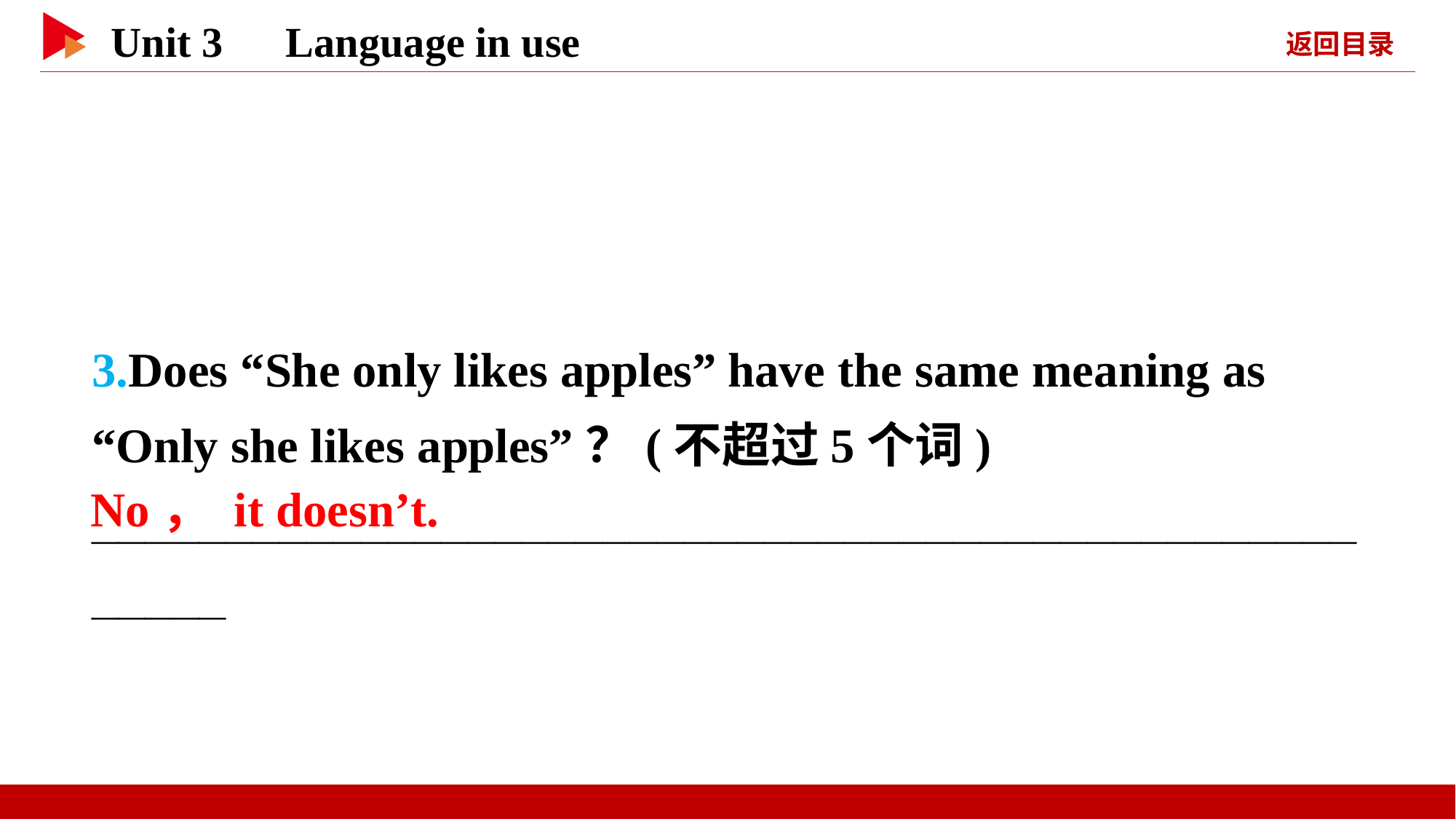

3.Does “She only likes apples” have the same meaning as “Only she likes apples”？(不超过5个词)
____________________________________________________
No， it doesn’t.